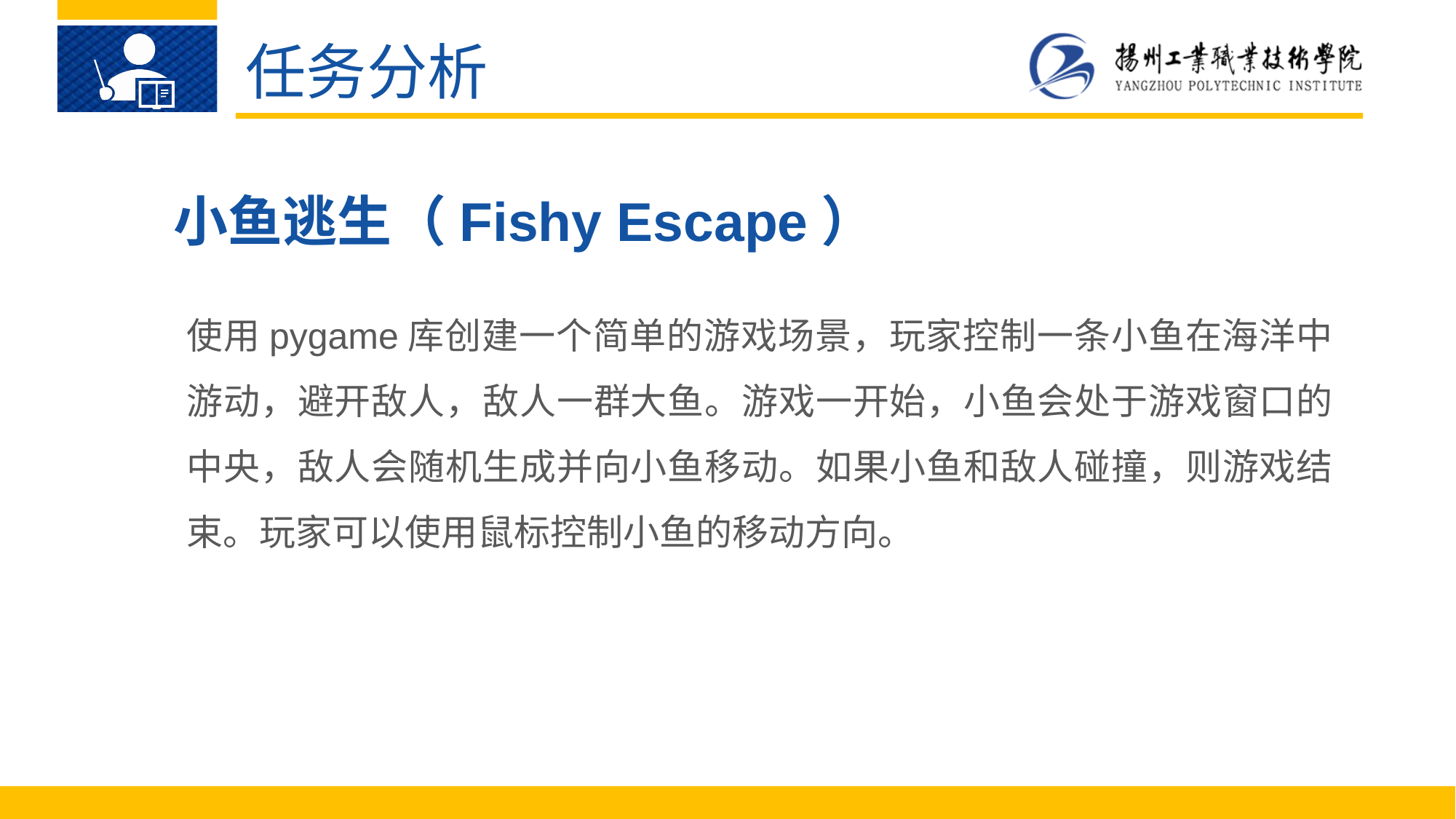

任务分析
小鱼逃生（Fishy Escape）
使用pygame库创建一个简单的游戏场景，玩家控制一条小鱼在海洋中游动，避开敌人，敌人一群大鱼。游戏一开始，小鱼会处于游戏窗口的中央，敌人会随机生成并向小鱼移动。如果小鱼和敌人碰撞，则游戏结束。玩家可以使用鼠标控制小鱼的移动方向。